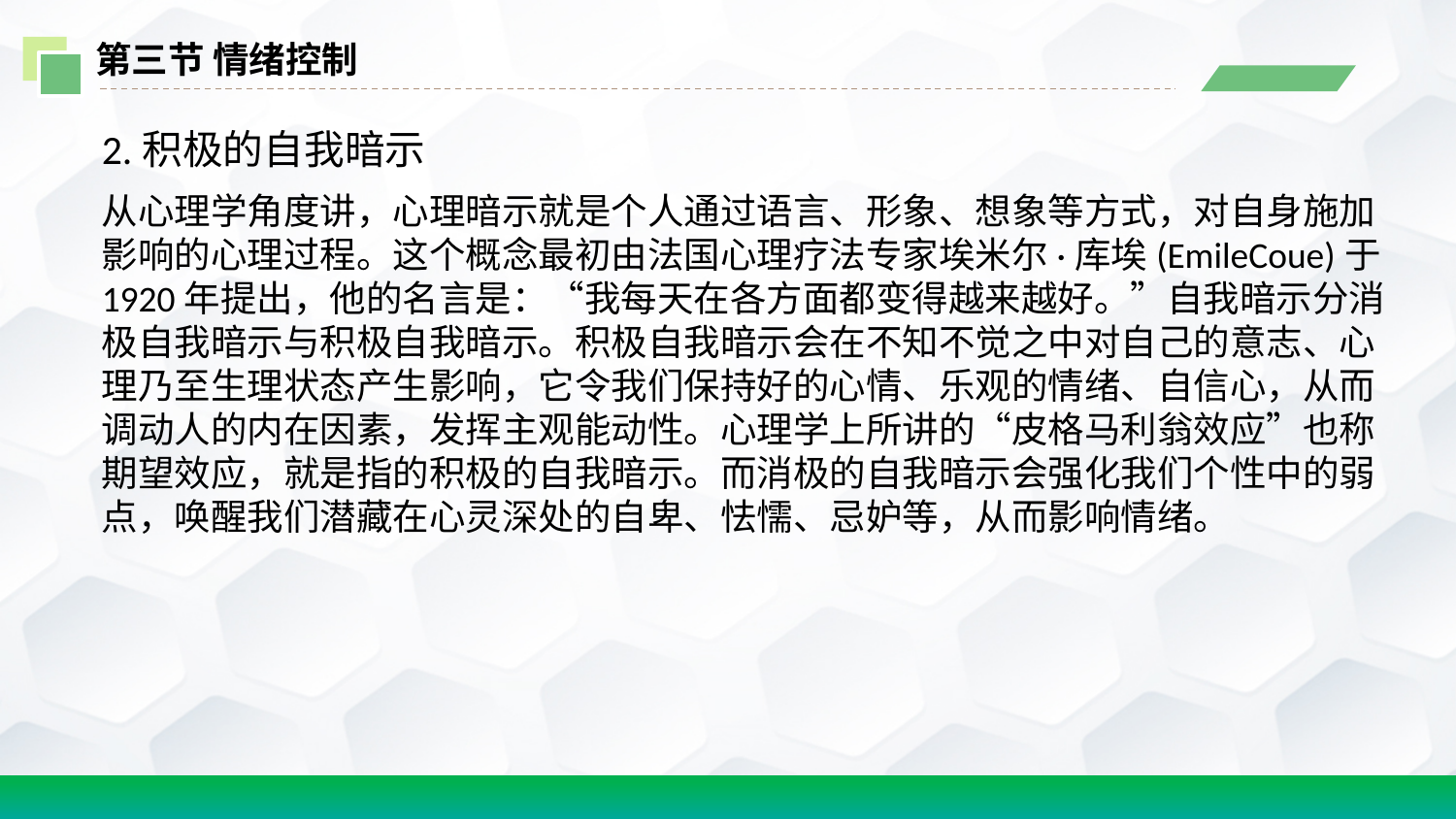

第三节 情绪控制
2.积极的自我暗示
从心理学角度讲，心理暗示就是个人通过语言、形象、想象等方式，对自身施加影响的心理过程。这个概念最初由法国心理疗法专家埃米尔·库埃(EmileCoue)于1920年提出，他的名言是：“我每天在各方面都变得越来越好。”自我暗示分消极自我暗示与积极自我暗示。积极自我暗示会在不知不觉之中对自己的意志、心理乃至生理状态产生影响，它令我们保持好的心情、乐观的情绪、自信心，从而调动人的内在因素，发挥主观能动性。心理学上所讲的“皮格马利翁效应”也称期望效应，就是指的积极的自我暗示。而消极的自我暗示会强化我们个性中的弱点，唤醒我们潜藏在心灵深处的自卑、怯懦、忌妒等，从而影响情绪。